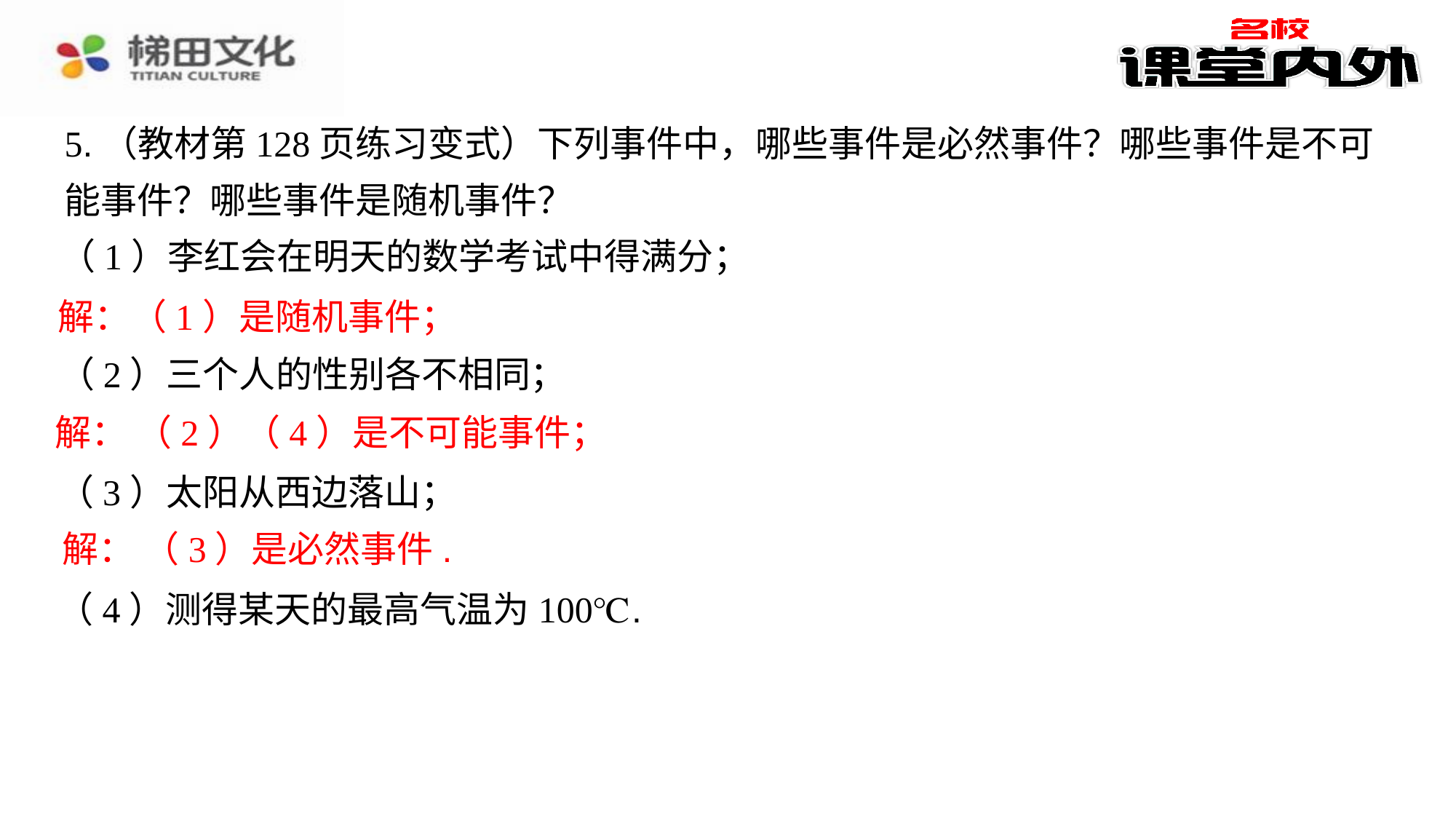

5.（教材第128页练习变式）下列事件中，哪些事件是必然事件？哪些事件是不可能事件？哪些事件是随机事件？
（1）李红会在明天的数学考试中得满分；
解：（1）是随机事件；
（2）三个人的性别各不相同；
解： （2）（4）是不可能事件；
（3）太阳从西边落山；
解： （3）是必然事件.
（4）测得某天的最高气温为100℃.